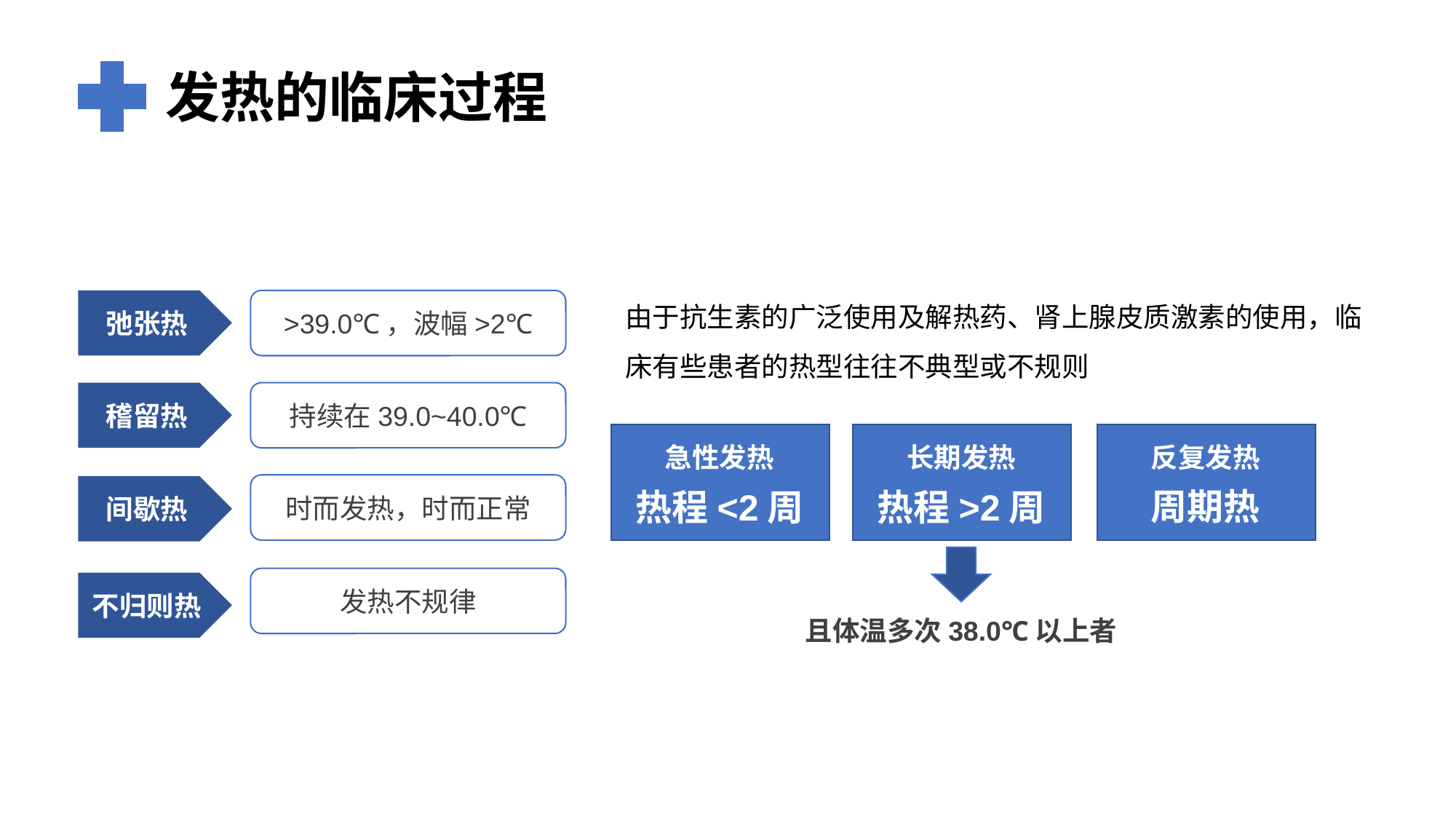

发热的临床过程

由于抗生素的广泛使用及解热药、肾上腺皮质激素的使用，临床有些患者的热型往往不典型或不规则
弛张热
>39.0℃，波幅>2℃
稽留热
持续在39.0~40.0℃
时而发热，时而正常
间歇热
发热不规律
不归则热

反复发热
周期热

长期发热
热程>2周

急性发热
热程<2周

且体温多次38.0℃以上者